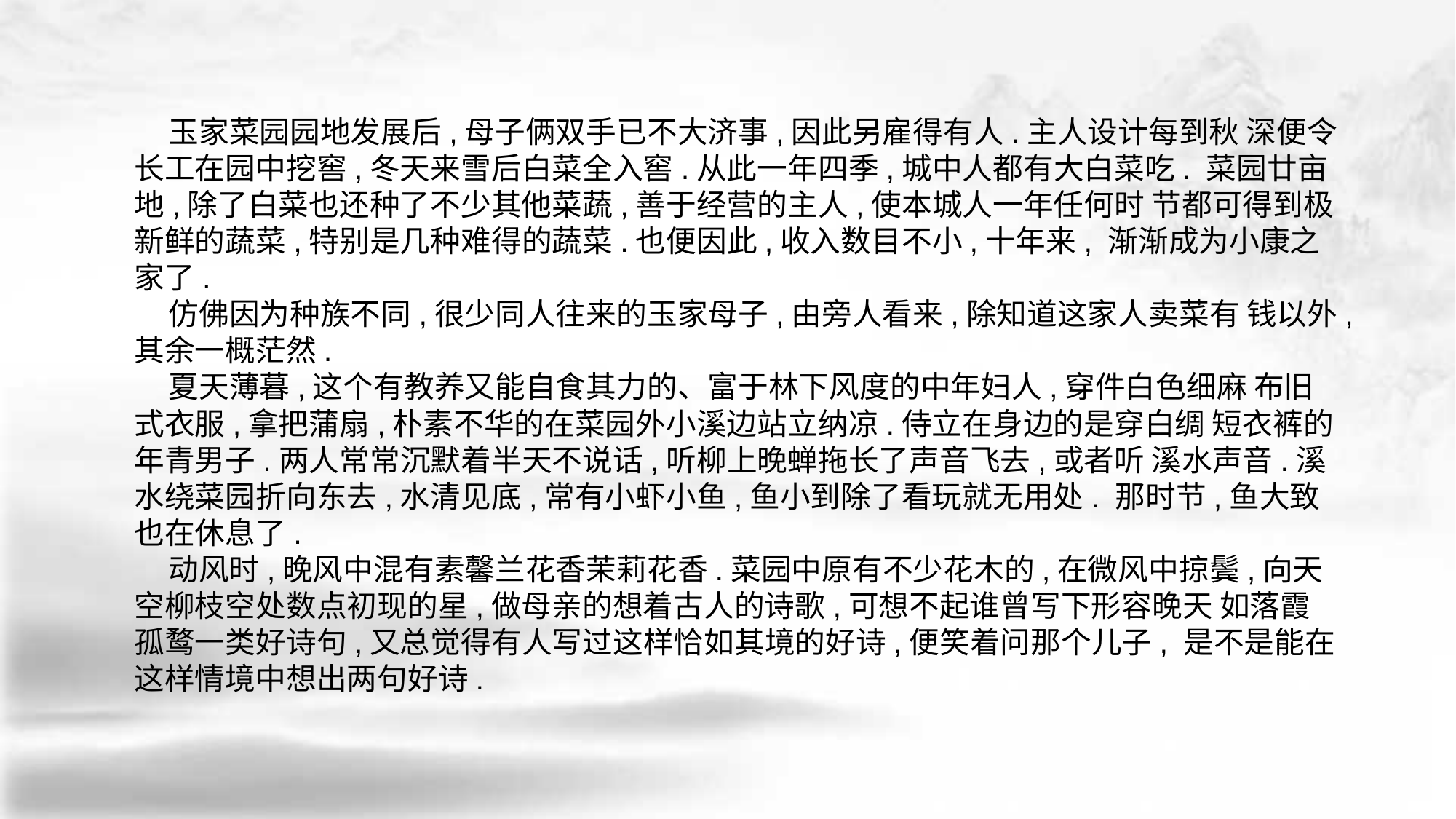

玉家菜园园地发展后,母子俩双手已不大济事,因此另雇得有人.主人设计每到秋 深便令长工在园中挖窖,冬天来雪后白菜全入窖.从此一年四季,城中人都有大白菜吃. 菜园廿亩地,除了白菜也还种了不少其他菜蔬,善于经营的主人,使本城人一年任何时 节都可得到极新鲜的蔬菜,特别是几种难得的蔬菜.也便因此,收入数目不小,十年来, 渐渐成为小康之家了.
    仿佛因为种族不同,很少同人往来的玉家母子,由旁人看来,除知道这家人卖菜有 钱以外,其余一概茫然.
    夏天薄暮,这个有教养又能自食其力的、富于林下风度的中年妇人,穿件白色细麻 布旧式衣服,拿把蒲扇,朴素不华的在菜园外小溪边站立纳凉.侍立在身边的是穿白绸 短衣裤的年青男子.两人常常沉默着半天不说话,听柳上晚蝉拖长了声音飞去,或者听 溪水声音.溪水绕菜园折向东去,水清见底,常有小虾小鱼,鱼小到除了看玩就无用处. 那时节,鱼大致也在休息了.
    动风时,晚风中混有素馨兰花香茉莉花香.菜园中原有不少花木的,在微风中掠鬓,向天空柳枝空处数点初现的星,做母亲的想着古人的诗歌,可想不起谁曾写下形容晚天 如落霞孤鹜一类好诗句,又总觉得有人写过这样恰如其境的好诗,便笑着问那个儿子, 是不是能在这样情境中想出两句好诗.